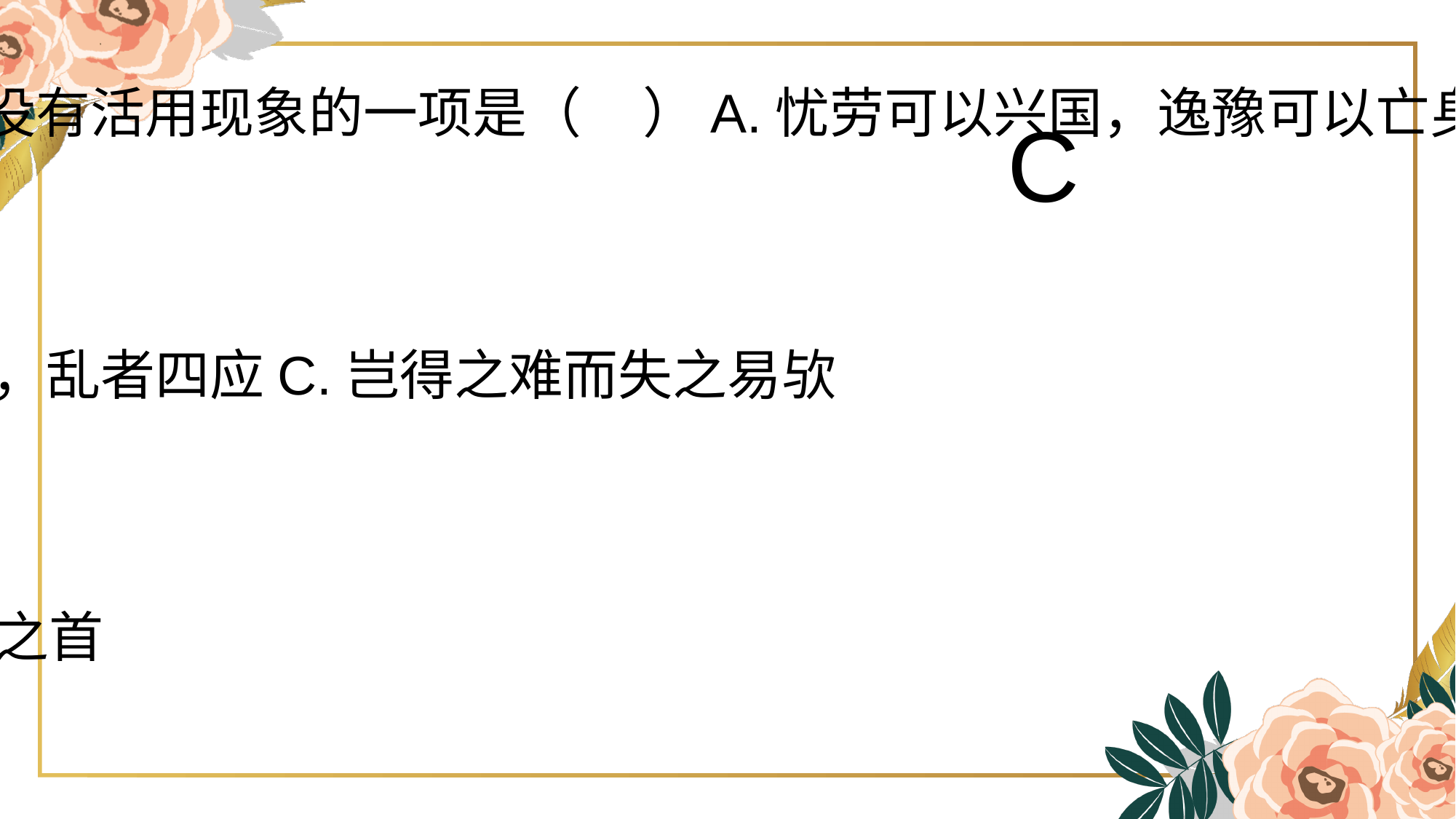

下列句子中没有活用现象的一项是（     ）A.忧劳可以兴国，逸豫可以亡身

B.一夫夜呼，乱者四应C.岂得之难而失之易欤

D.函梁君臣之首
C